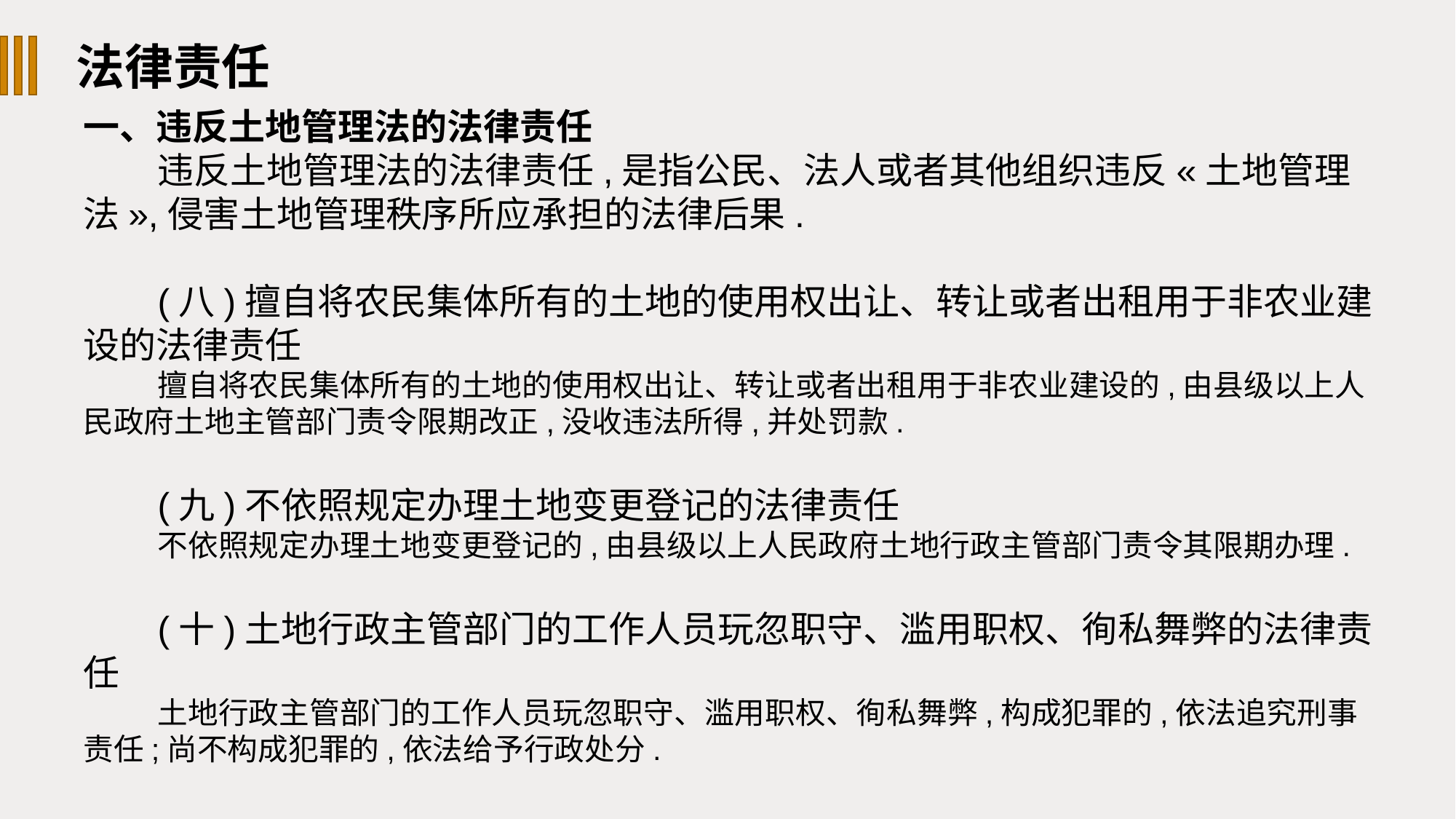

法律责任

一、违反土地管理法的法律责任
违反土地管理法的法律责任,是指公民、法人或者其他组织违反«土地管理法»,侵害土地管理秩序所应承担的法律后果.

(八)擅自将农民集体所有的土地的使用权出让、转让或者出租用于非农业建设的法律责任
擅自将农民集体所有的土地的使用权出让、转让或者出租用于非农业建设的,由县级以上人民政府土地主管部门责令限期改正,没收违法所得,并处罚款.

(九)不依照规定办理土地变更登记的法律责任
不依照规定办理土地变更登记的,由县级以上人民政府土地行政主管部门责令其限期办理.

(十)土地行政主管部门的工作人员玩忽职守、滥用职权、徇私舞弊的法律责任
土地行政主管部门的工作人员玩忽职守、滥用职权、徇私舞弊,构成犯罪的,依法追究刑事责任;尚不构成犯罪的,依法给予行政处分.